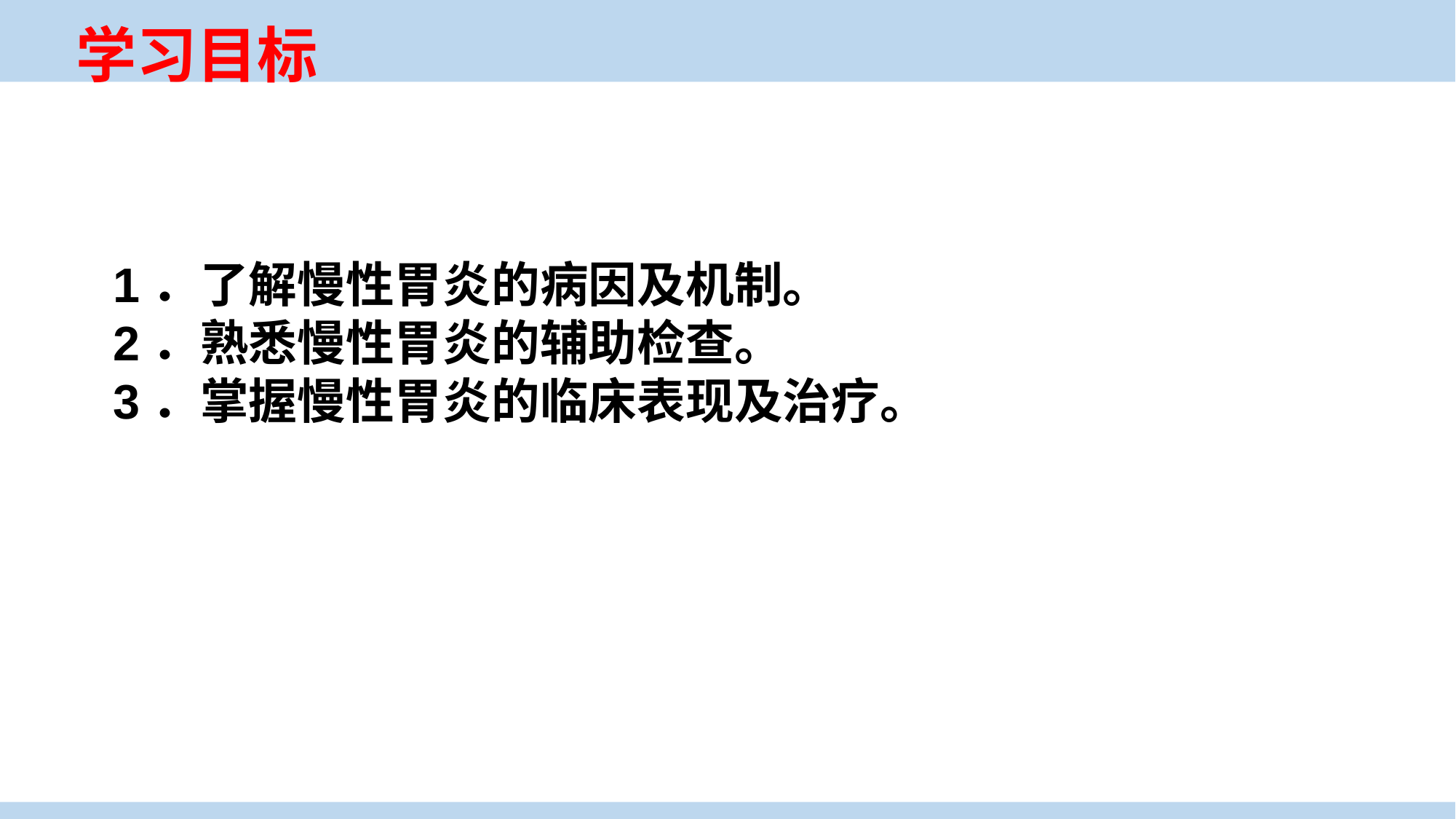

学习目标
1．了解慢性胃炎的病因及机制。
2．熟悉慢性胃炎的辅助检查。
3．掌握慢性胃炎的临床表现及治疗。